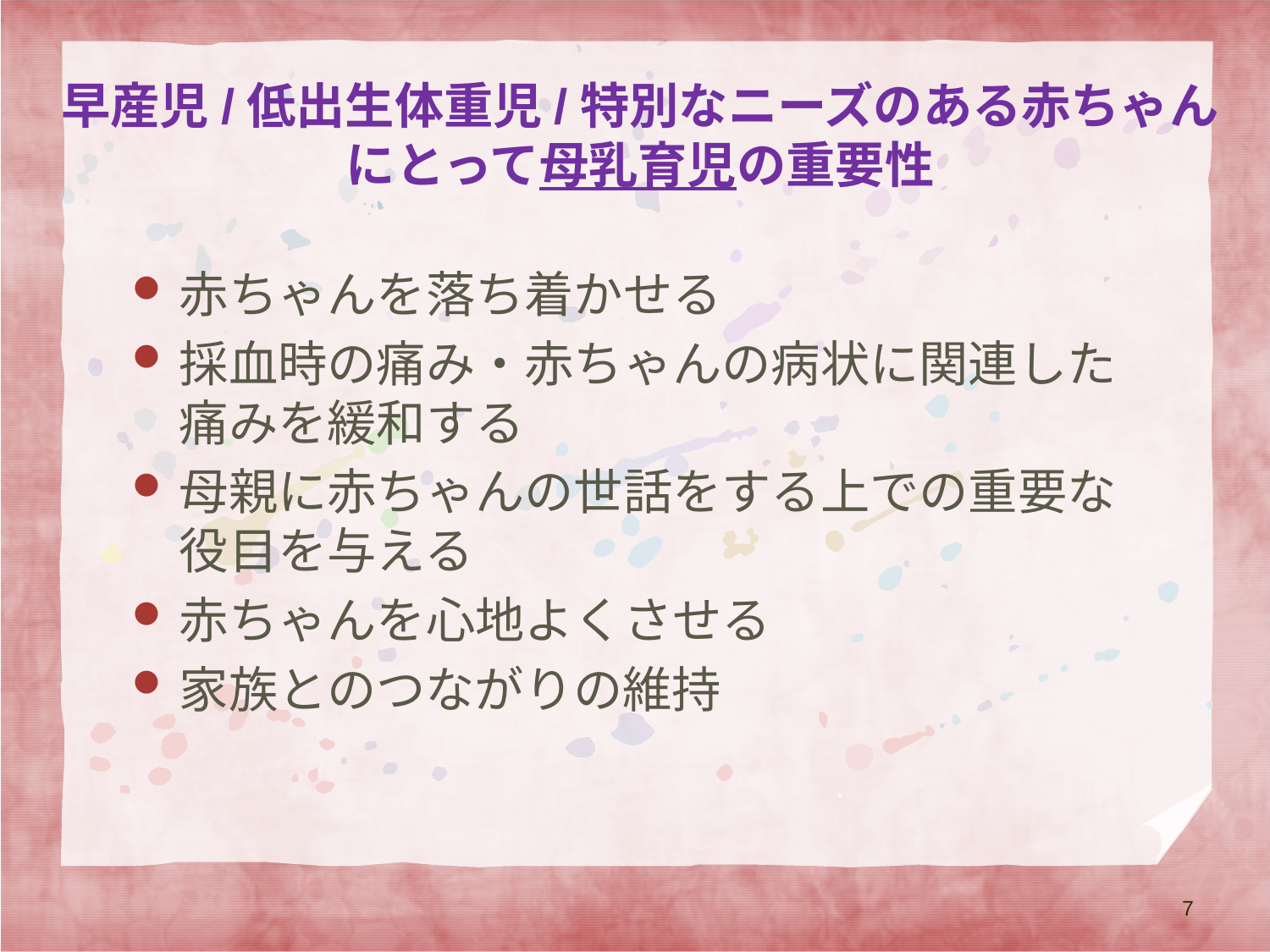

# 早産児/低出生体重児/特別なニーズのある赤ちゃん にとって母乳育児の重要性
赤ちゃんを落ち着かせる
採血時の痛み・赤ちゃんの病状に関連した痛みを緩和する
母親に赤ちゃんの世話をする上での重要な役目を与える
赤ちゃんを心地よくさせる
家族とのつながりの維持
7